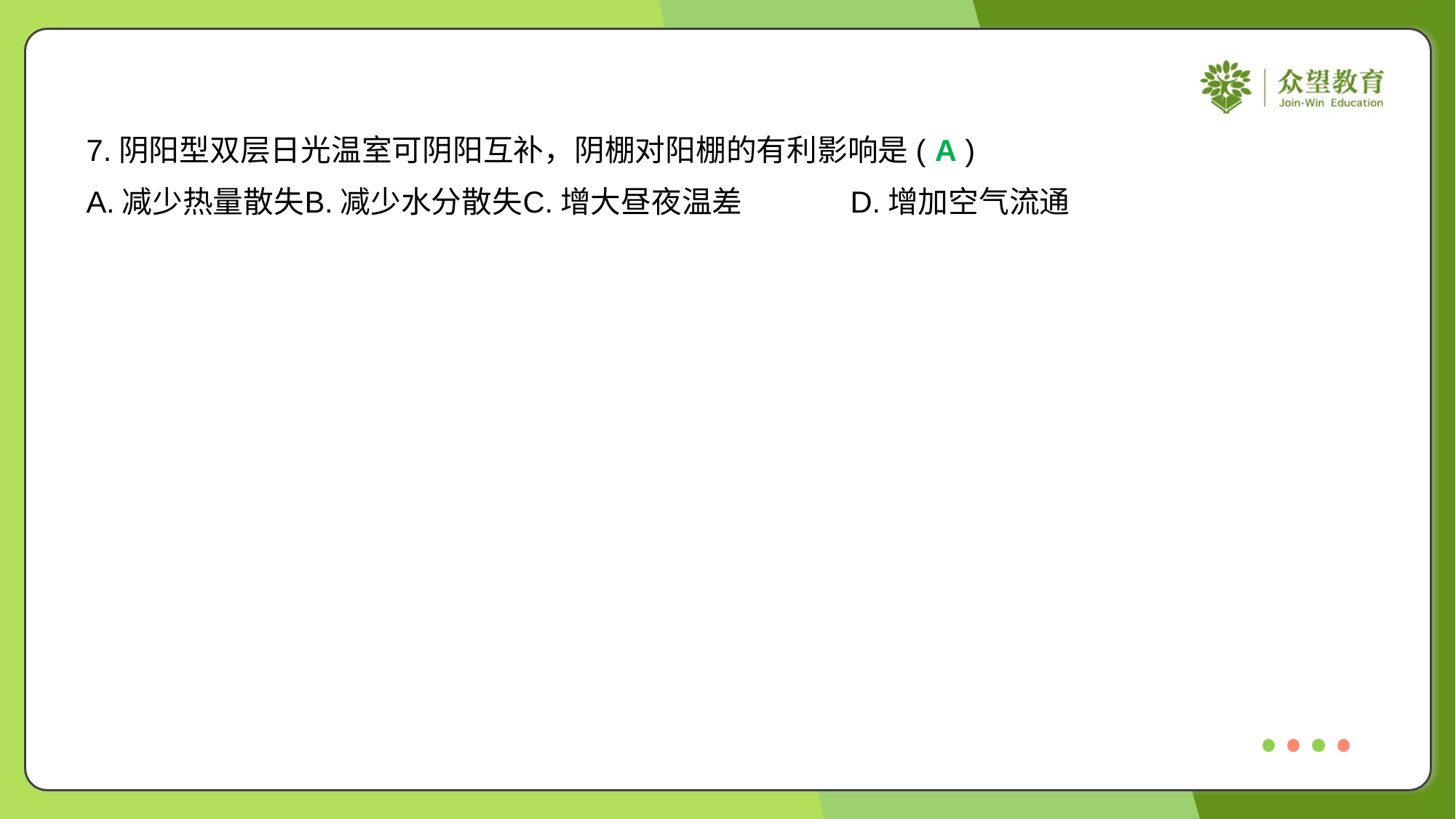

7.阴阳型双层日光温室可阴阳互补，阴棚对阳棚的有利影响是(     )
A
A.减少热量散失	B.减少水分散失	C.增大昼夜温差	D.增加空气流通